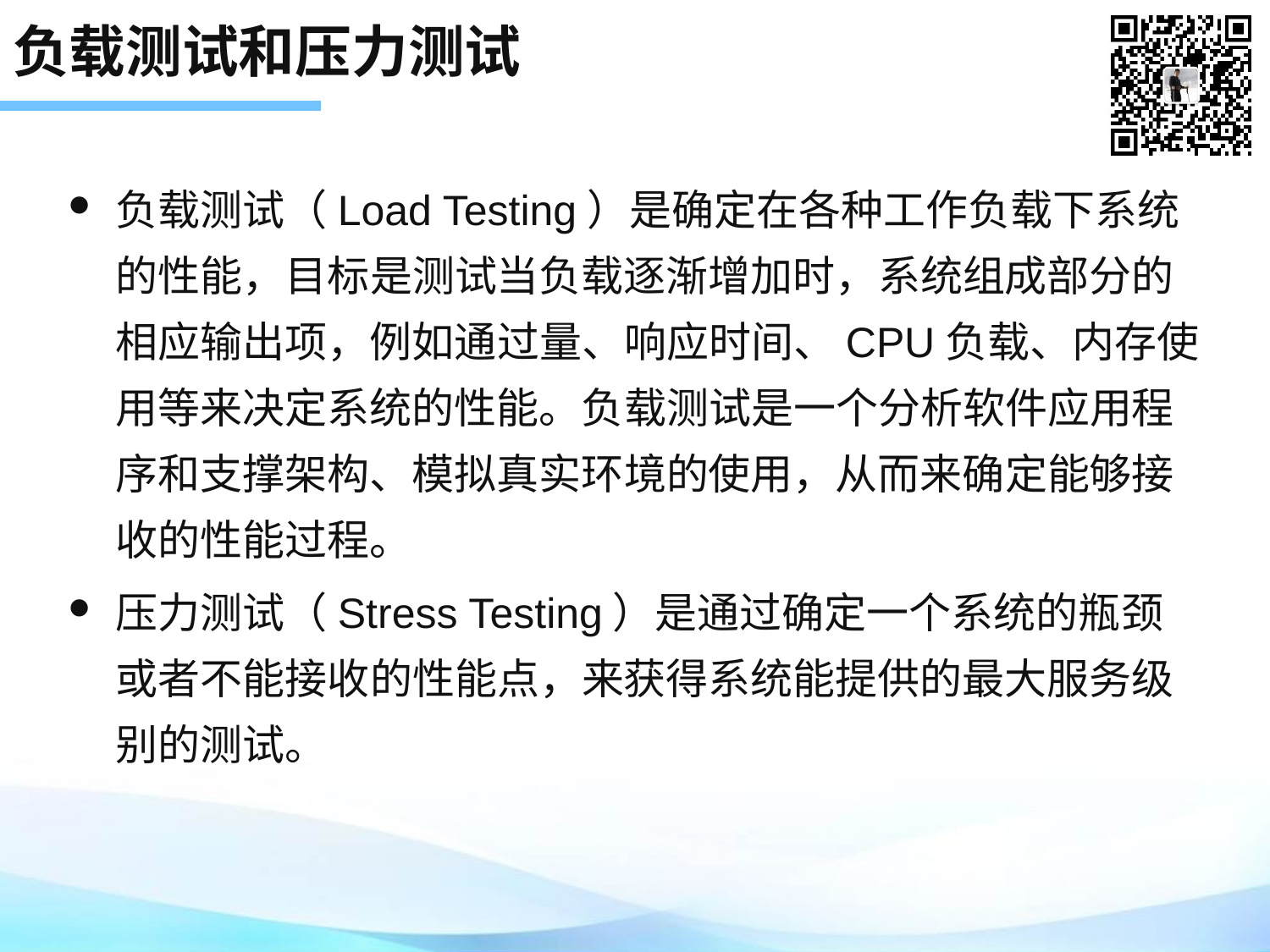

# 负载测试和压力测试
负载测试（Load Testing）是确定在各种工作负载下系统的性能，目标是测试当负载逐渐增加时，系统组成部分的相应输出项，例如通过量、响应时间、CPU负载、内存使用等来决定系统的性能。负载测试是一个分析软件应用程序和支撑架构、模拟真实环境的使用，从而来确定能够接收的性能过程。
压力测试（Stress Testing）是通过确定一个系统的瓶颈或者不能接收的性能点，来获得系统能提供的最大服务级别的测试。